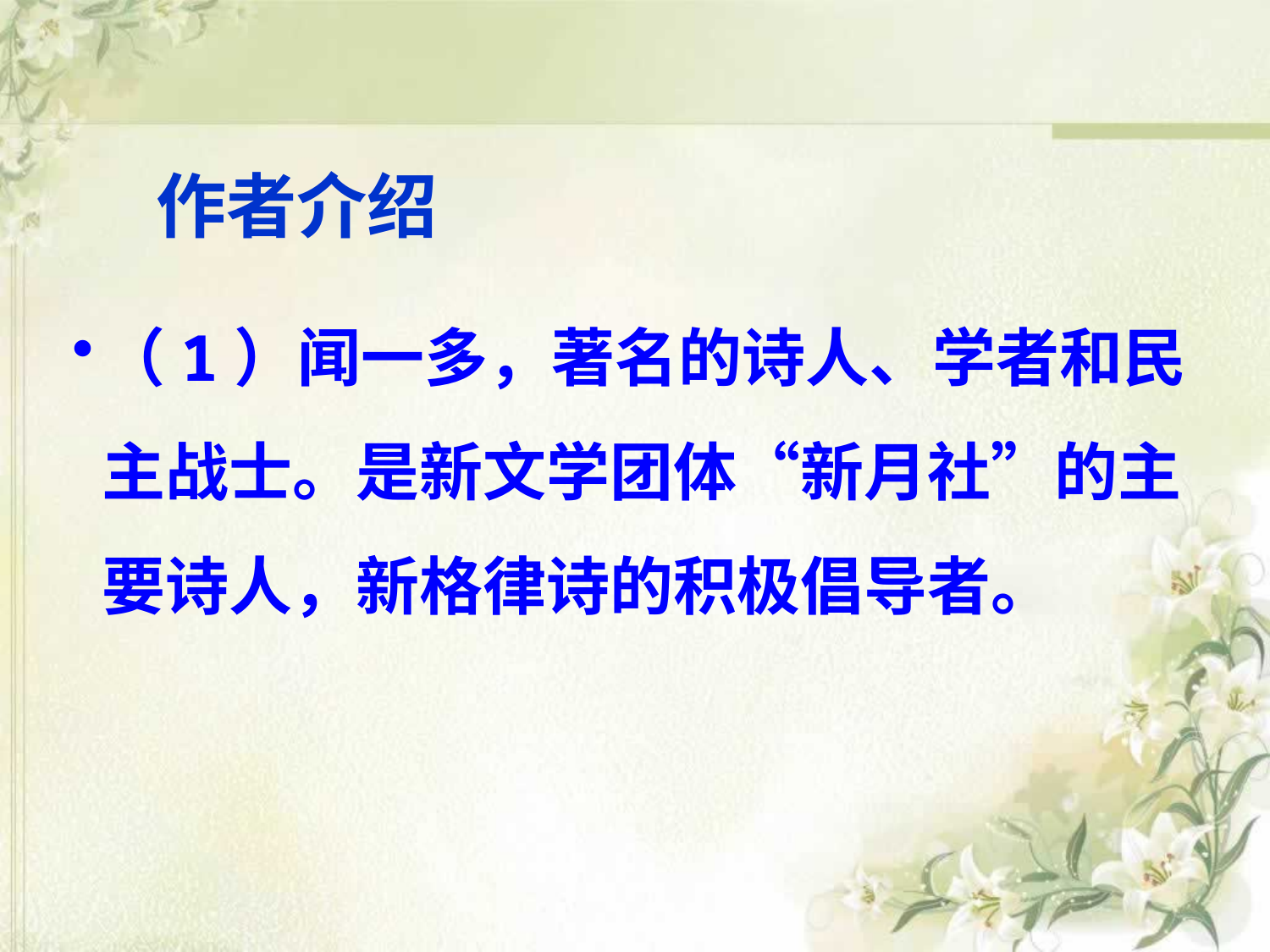

作者介绍
（1）闻一多，著名的诗人、学者和民主战士。是新文学团体“新月社”的主要诗人，新格律诗的积极倡导者。